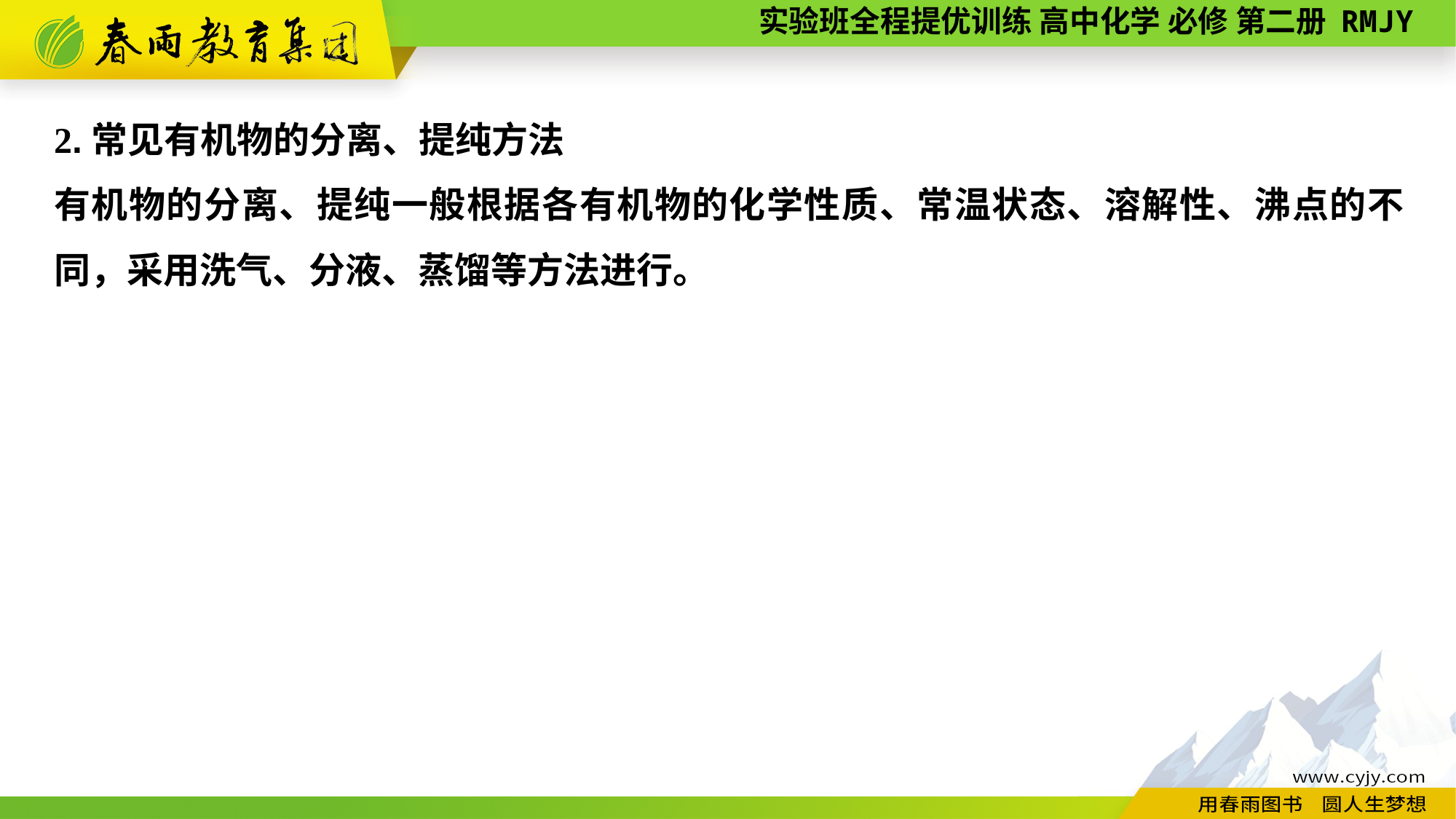

2.常见有机物的分离、提纯方法
有机物的分离、提纯一般根据各有机物的化学性质、常温状态、溶解性、沸点的不同，采用洗气、分液、蒸馏等方法进行。